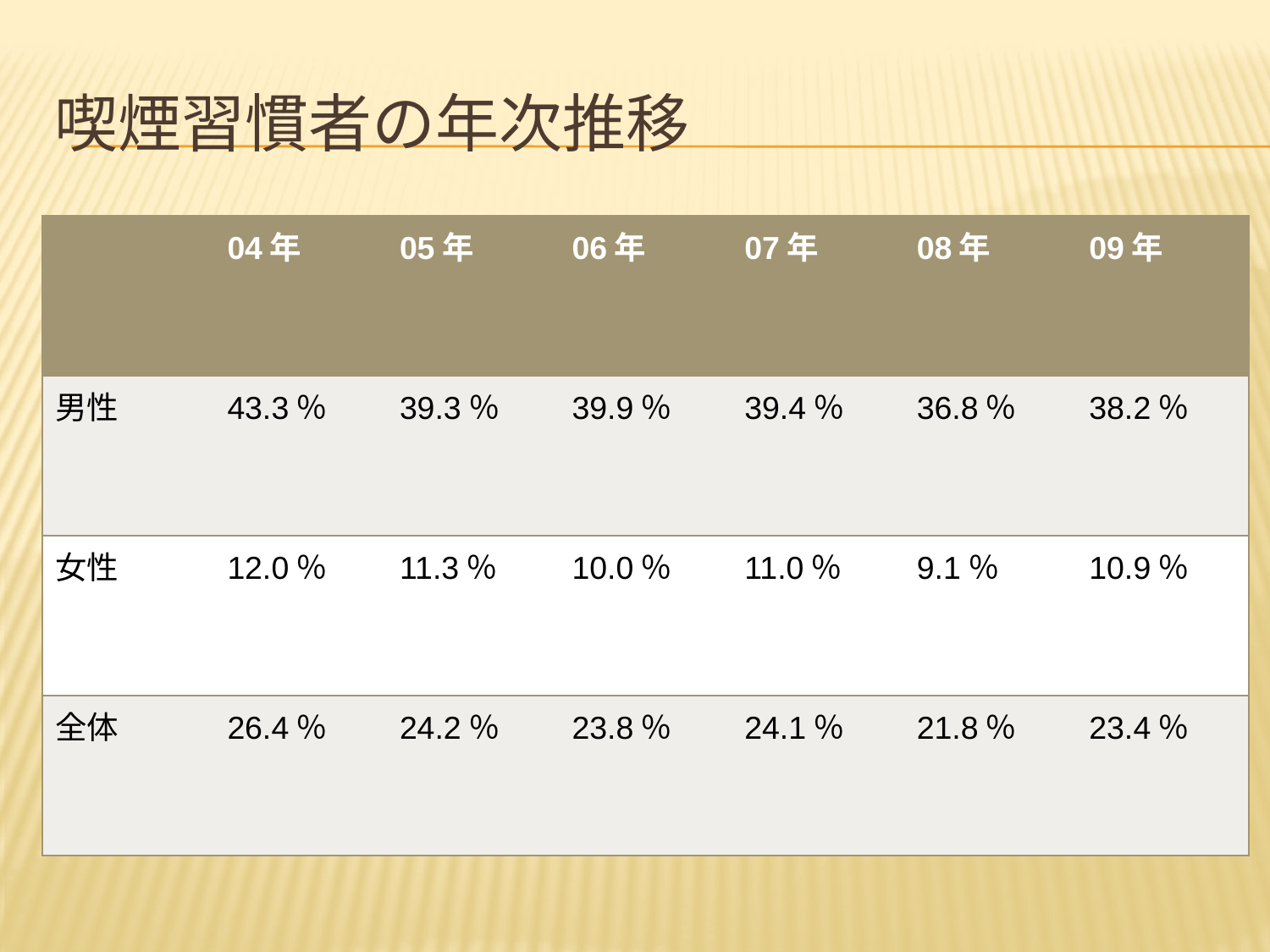

# 喫煙習慣者の年次推移
|  | 04年 | 05年 | 06年 | 07年 | 08年 | 09年 |
| --- | --- | --- | --- | --- | --- | --- |
| 男性 | 43.3％ | 39.3％ | 39.9％ | 39.4％ | 36.8％ | 38.2％ |
| 女性 | 12.0％ | 11.3％ | 10.0％ | 11.0％ | 9.1％ | 10.9％ |
| 全体 | 26.4％ | 24.2％ | 23.8％ | 24.1％ | 21.8％ | 23.4％ |